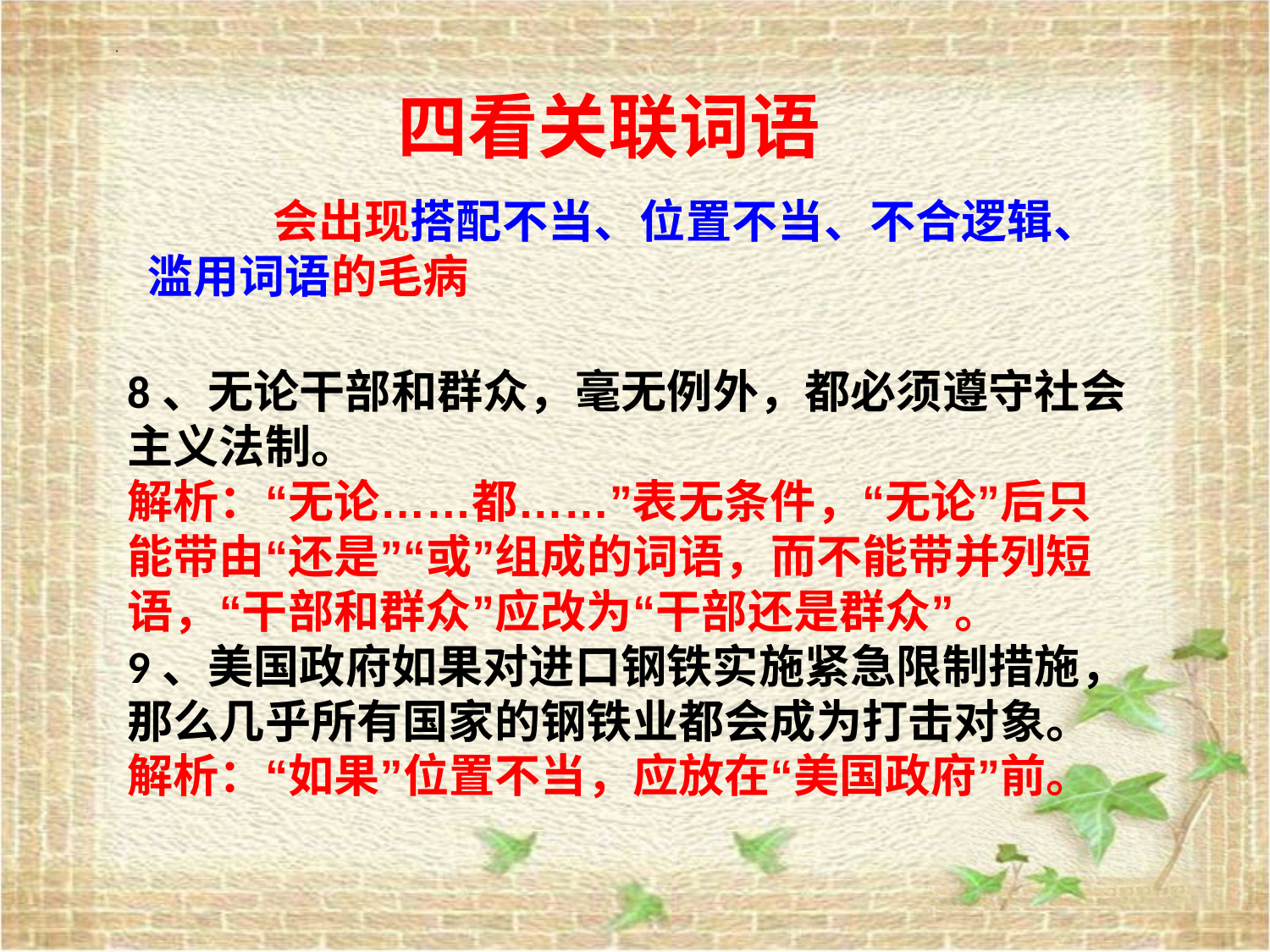

四看关联词语
         会出现搭配不当、位置不当、不合逻辑、滥用词语的毛病
8、无论干部和群众，毫无例外，都必须遵守社会主义法制。
解析：“无论……都……”表无条件，“无论”后只能带由“还是”“或”组成的词语，而不能带并列短语，“干部和群众”应改为“干部还是群众”。
9、美国政府如果对进口钢铁实施紧急限制措施，那么几乎所有国家的钢铁业都会成为打击对象。
解析：“如果”位置不当，应放在“美国政府”前。